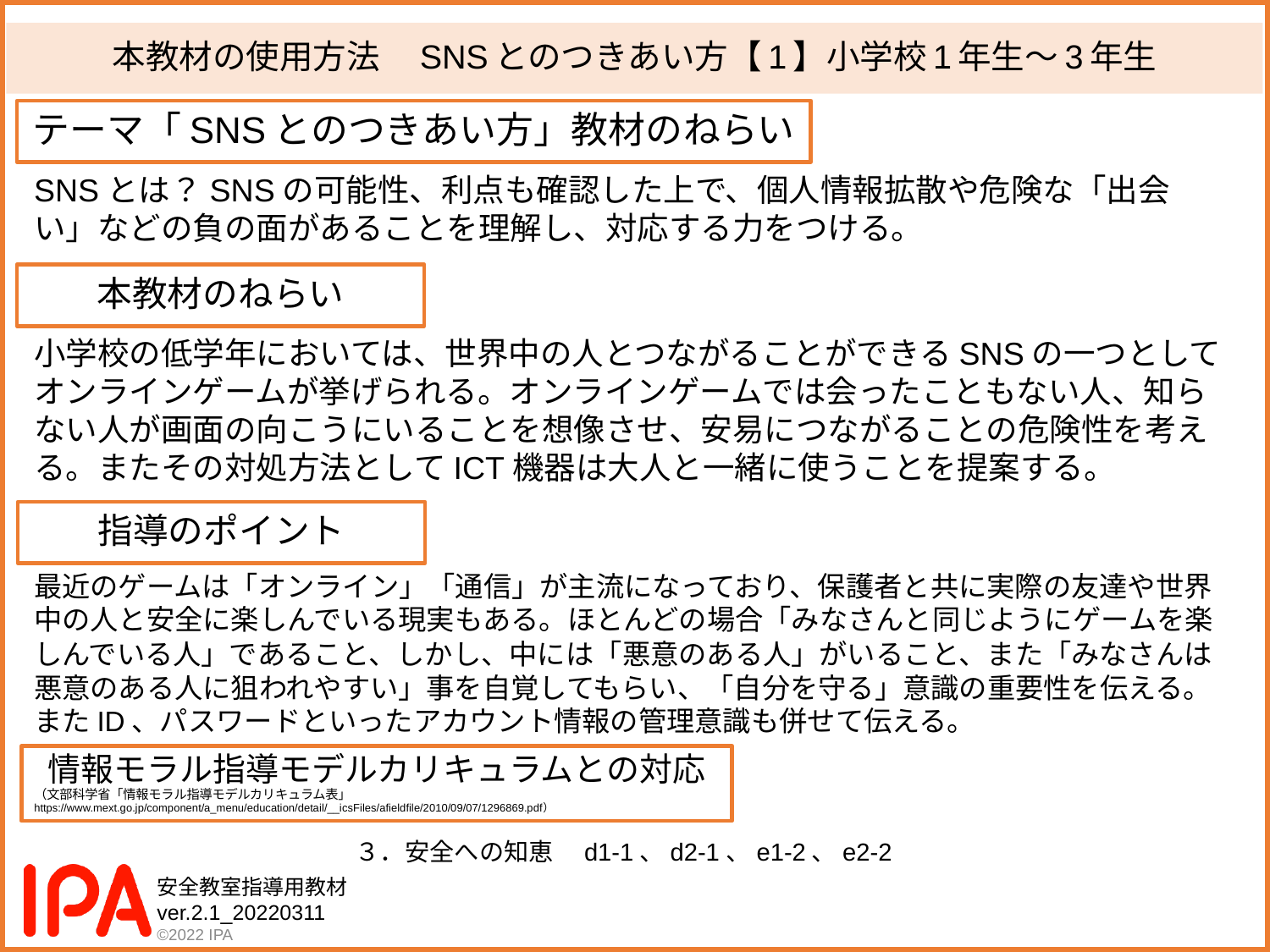

# 本教材の使用方法　SNSとのつきあい方【1】小学校1年生～3年生
テーマ「SNSとのつきあい方」教材のねらい
SNSとは？SNSの可能性、利点も確認した上で、個人情報拡散や危険な「出会い」などの負の面があることを理解し、対応する力をつける。
本教材のねらい
小学校の低学年においては、世界中の人とつながることができるSNSの一つとして
オンラインゲームが挙げられる。オンラインゲームでは会ったこともない人、知らない人が画面の向こうにいることを想像させ、安易につながることの危険性を考える。またその対処方法としてICT機器は大人と一緒に使うことを提案する。
指導のポイント
最近のゲームは「オンライン」「通信」が主流になっており、保護者と共に実際の友達や世界中の人と安全に楽しんでいる現実もある。ほとんどの場合「みなさんと同じようにゲームを楽しんでいる人」であること、しかし、中には「悪意のある人」がいること、また「みなさんは悪意のある人に狙われやすい」事を自覚してもらい、「自分を守る」意識の重要性を伝える。またID、パスワードといったアカウント情報の管理意識も併せて伝える。
情報モラル指導モデルカリキュラムとの対応
（文部科学省「情報モラル指導モデルカリキュラム表」
https://www.mext.go.jp/component/a_menu/education/detail/__icsFiles/afieldfile/2010/09/07/1296869.pdf）
３．安全への知恵　d1-1、d2-1、e1-2、e2-2